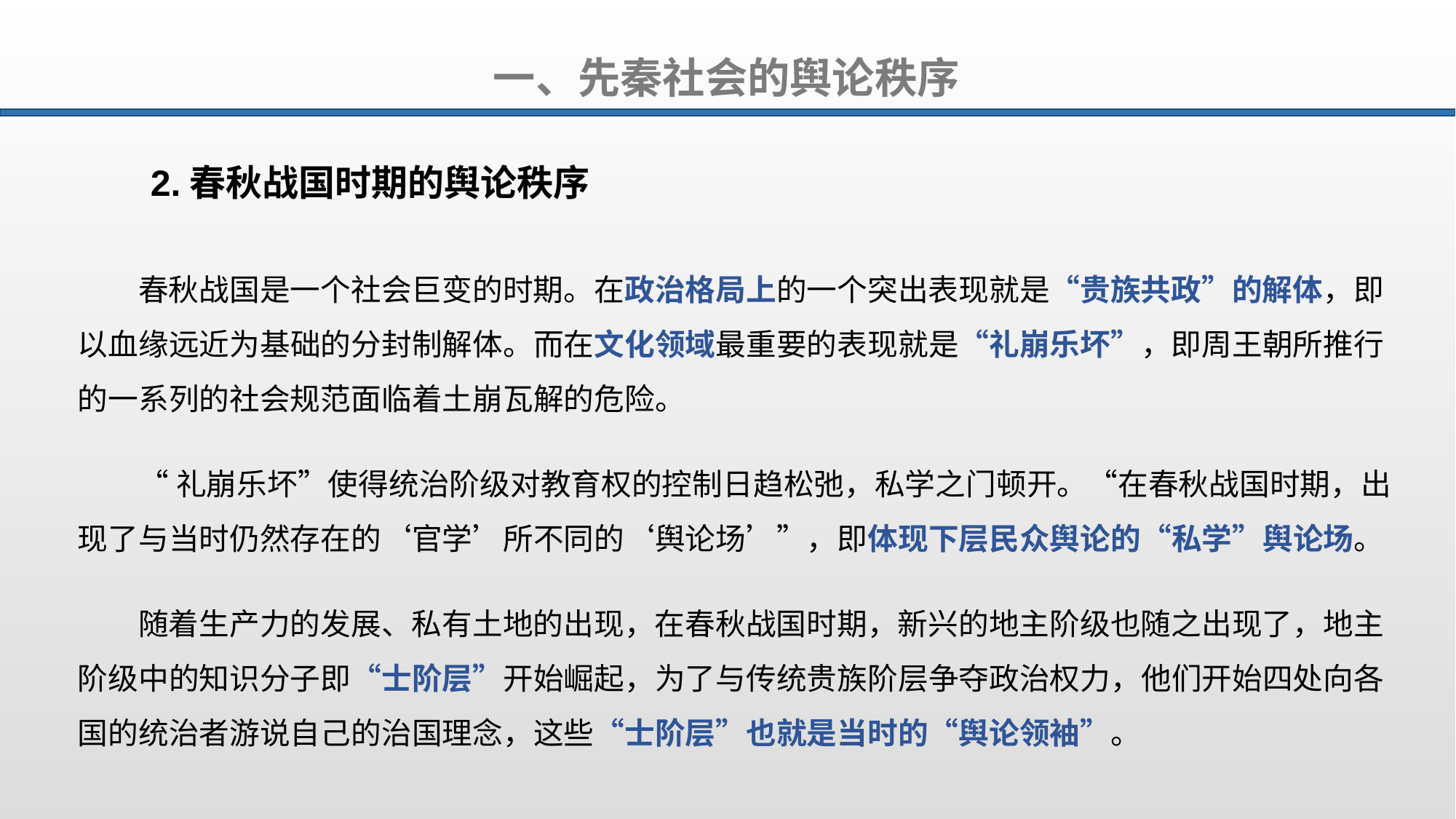

一、先秦社会的舆论秩序

2.春秋战国时期的舆论秩序
春秋战国是一个社会巨变的时期。在政治格局上的一个突出表现就是“贵族共政”的解体，即以血缘远近为基础的分封制解体。而在文化领域最重要的表现就是“礼崩乐坏”，即周王朝所推行的一系列的社会规范面临着土崩瓦解的危险。
“礼崩乐坏”使得统治阶级对教育权的控制日趋松弛，私学之门顿开。“在春秋战国时期，出现了与当时仍然存在的‘官学’所不同的‘舆论场’”，即体现下层民众舆论的“私学”舆论场。
随着生产力的发展、私有土地的出现，在春秋战国时期，新兴的地主阶级也随之出现了，地主阶级中的知识分子即“士阶层”开始崛起，为了与传统贵族阶层争夺政治权力，他们开始四处向各国的统治者游说自己的治国理念，这些“士阶层”也就是当时的“舆论领袖”。